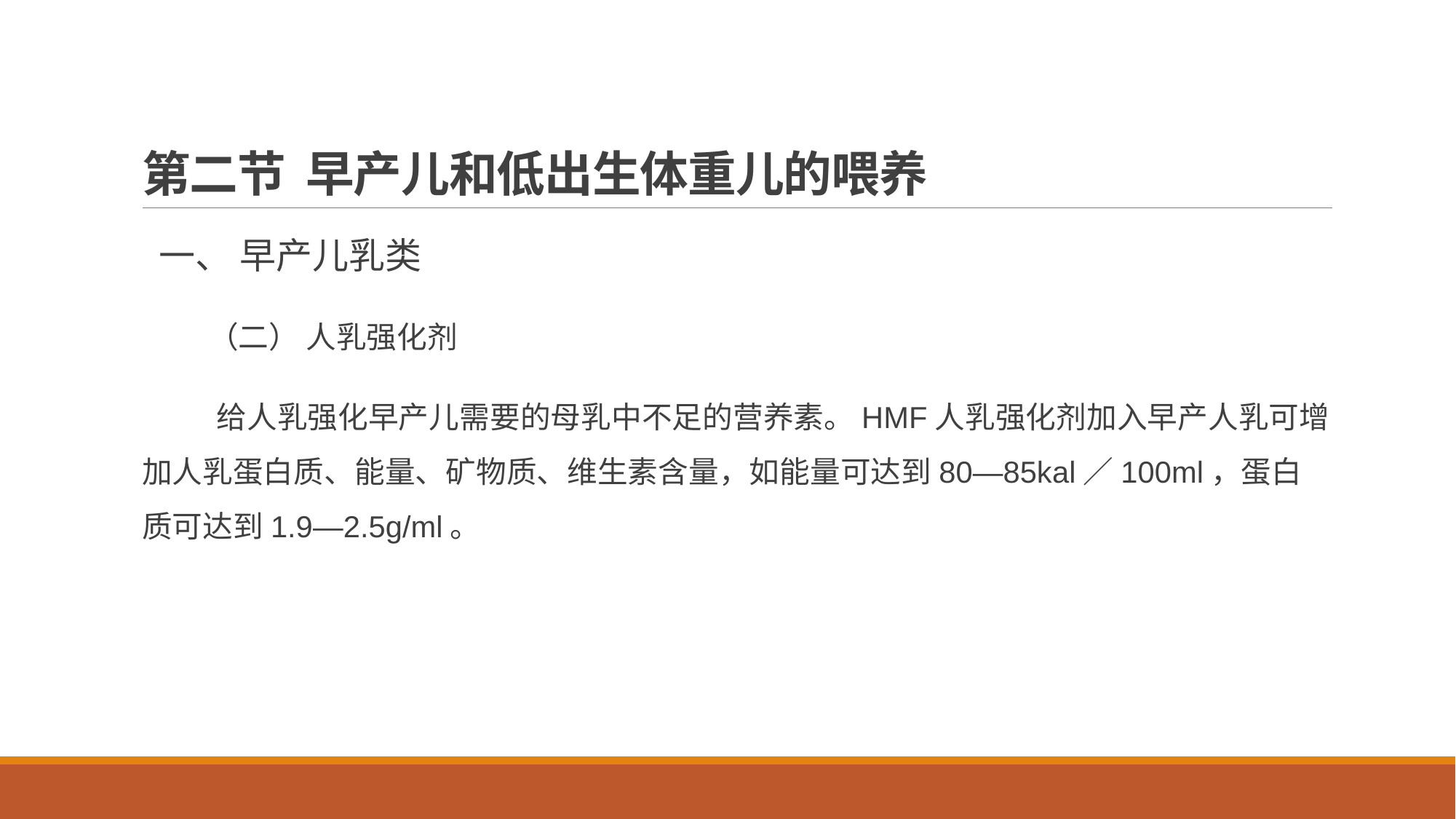

# 第二节  早产儿和低出生体重儿的喂养
 一、 早产儿乳类
       （二） 人乳强化剂
          给人乳强化早产儿需要的母乳中不足的营养素。HMF人乳强化剂加入早产人乳可增加人乳蛋白质、能量、矿物质、维生素含量，如能量可达到80—85kal／100ml，蛋白质可达到1.9—2.5g/ml。